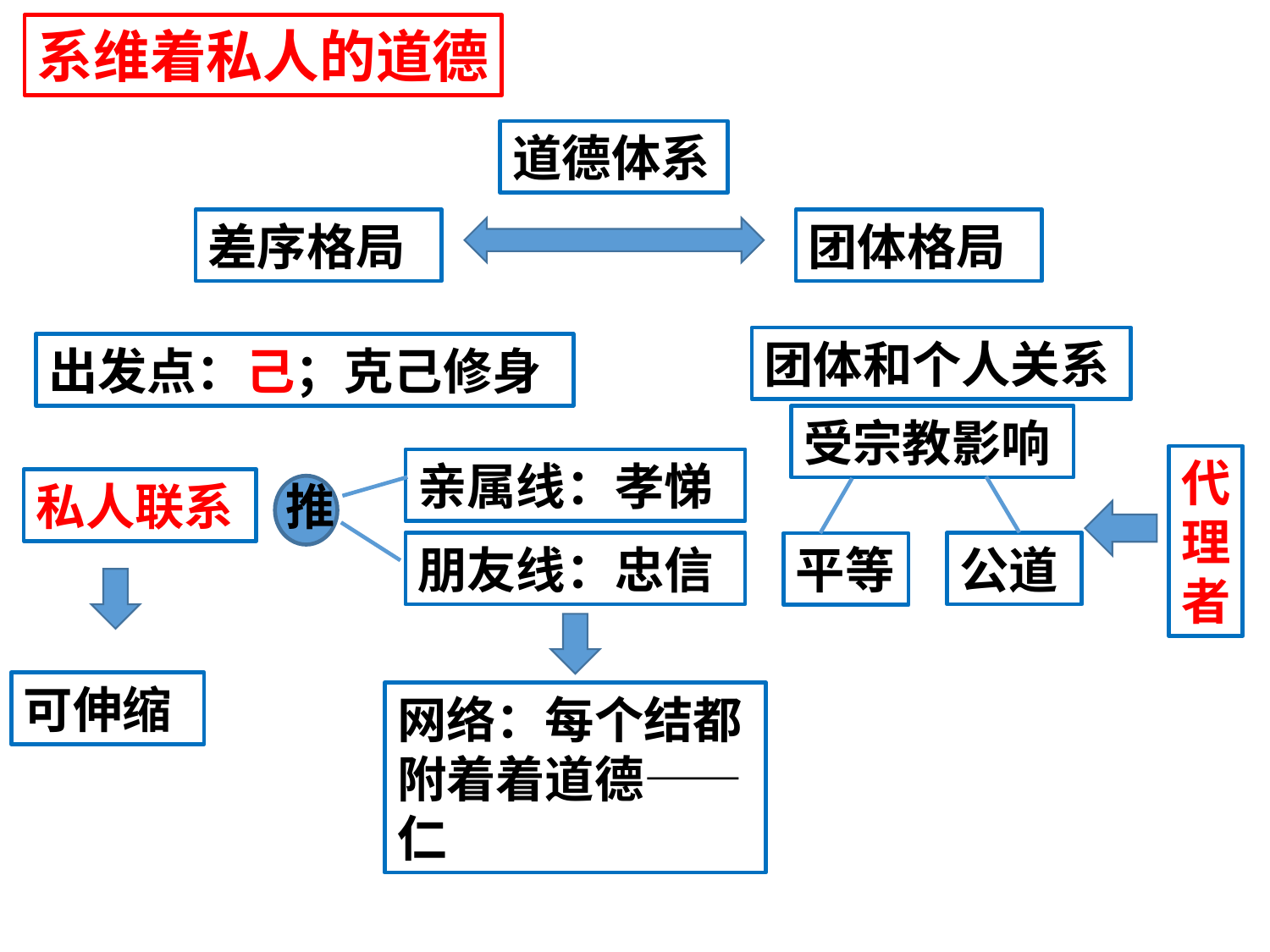

系维着私人的道德
道德体系
差序格局
团体格局

团体和个人关系
出发点：己；克己修身
受宗教影响
代理者
亲属线：孝悌
私人联系
推

朋友线：忠信
公道
平等

可伸缩
网络：每个结都附着着道德——仁